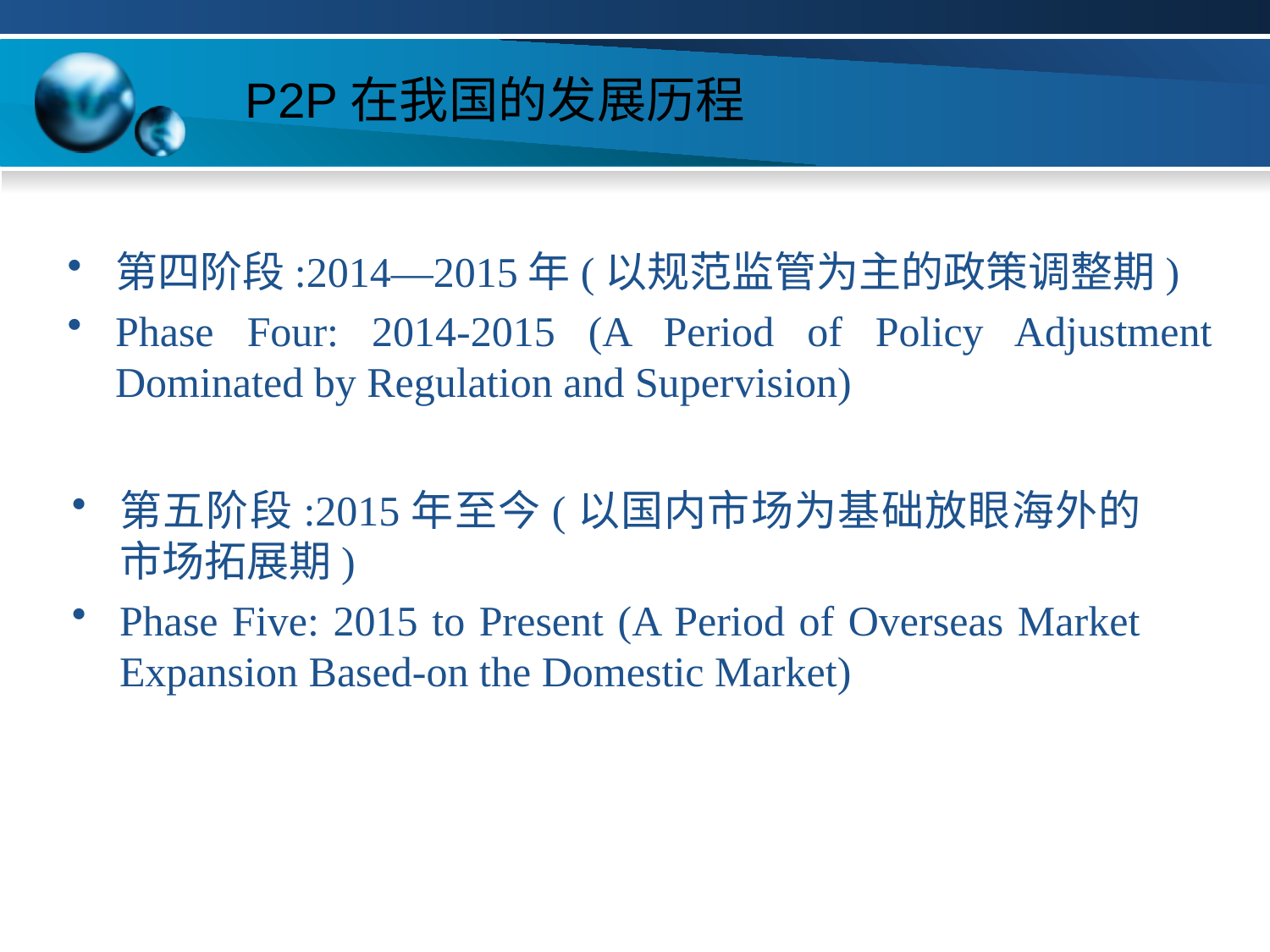

# P2P在我国的发展历程
第四阶段:2014—2015年(以规范监管为主的政策调整期)
Phase Four: 2014-2015 (A Period of Policy Adjustment Dominated by Regulation and Supervision)
第五阶段:2015年至今(以国内市场为基础放眼海外的市场拓展期)
Phase Five: 2015 to Present (A Period of Overseas Market Expansion Based-on the Domestic Market)